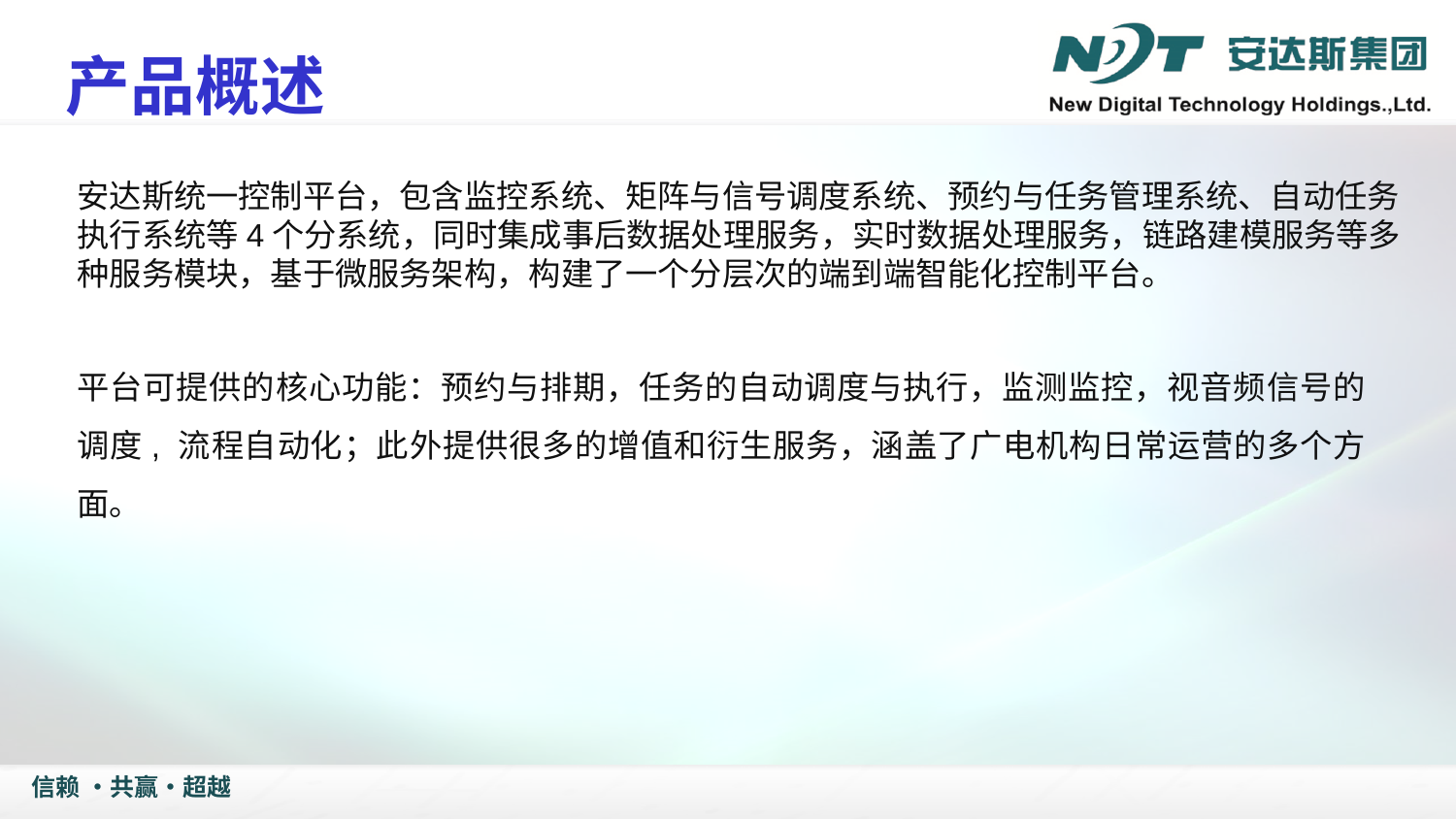

产品概述
安达斯统一控制平台，包含监控系统、矩阵与信号调度系统、预约与任务管理系统、自动任务执行系统等4个分系统，同时集成事后数据处理服务，实时数据处理服务，链路建模服务等多种服务模块，基于微服务架构，构建了一个分层次的端到端智能化控制平台。
平台可提供的核心功能：预约与排期，任务的自动调度与执行，监测监控，视音频信号的调度, 流程自动化；此外提供很多的增值和衍生服务，涵盖了广电机构日常运营的多个方面。